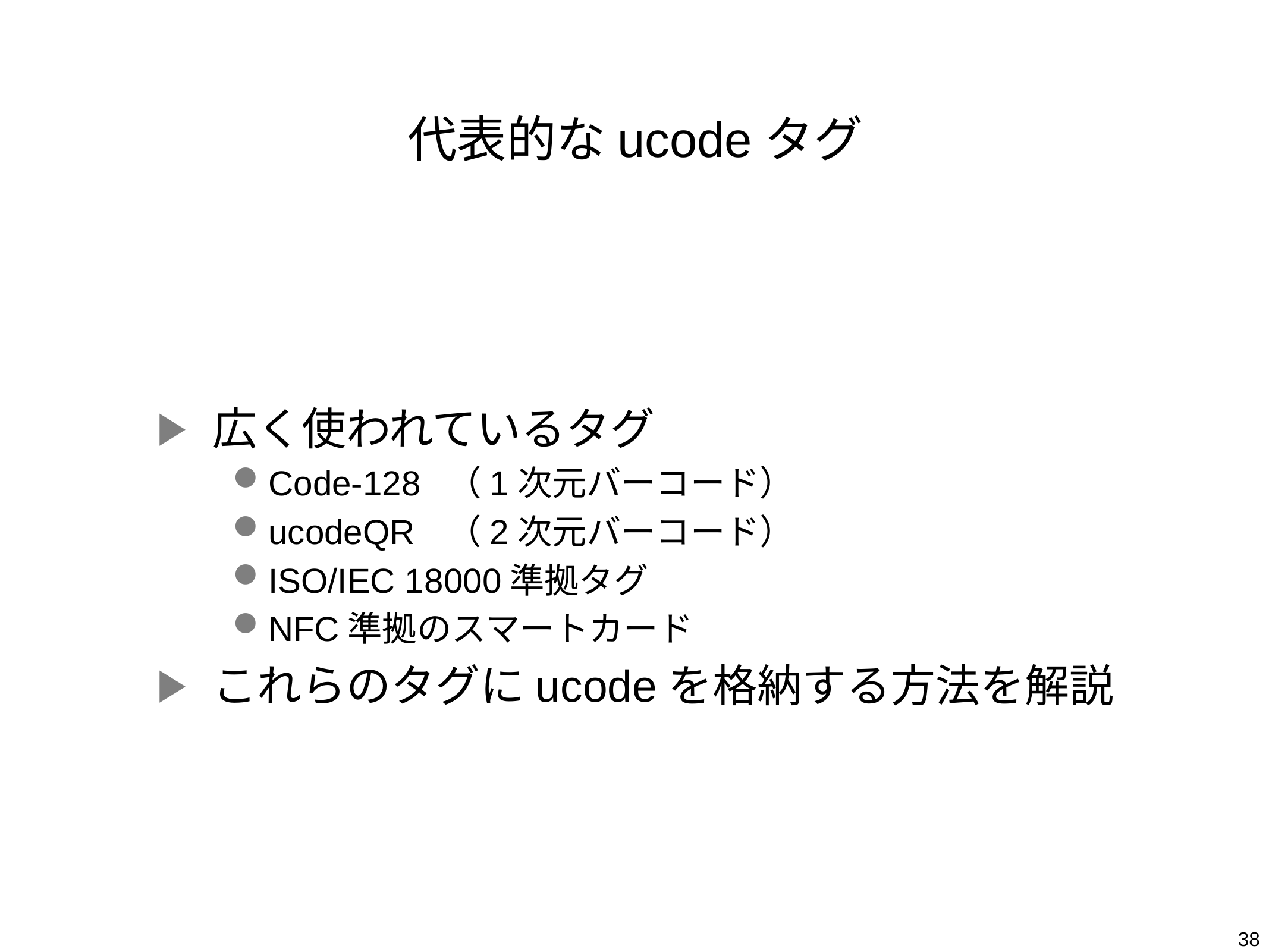

# 代表的なucodeタグ
広く使われているタグ
Code-128	（1次元バーコード）
ucodeQR	（2次元バーコード）
ISO/IEC 18000準拠タグ
NFC準拠のスマートカード
これらのタグにucodeを格納する方法を解説
38